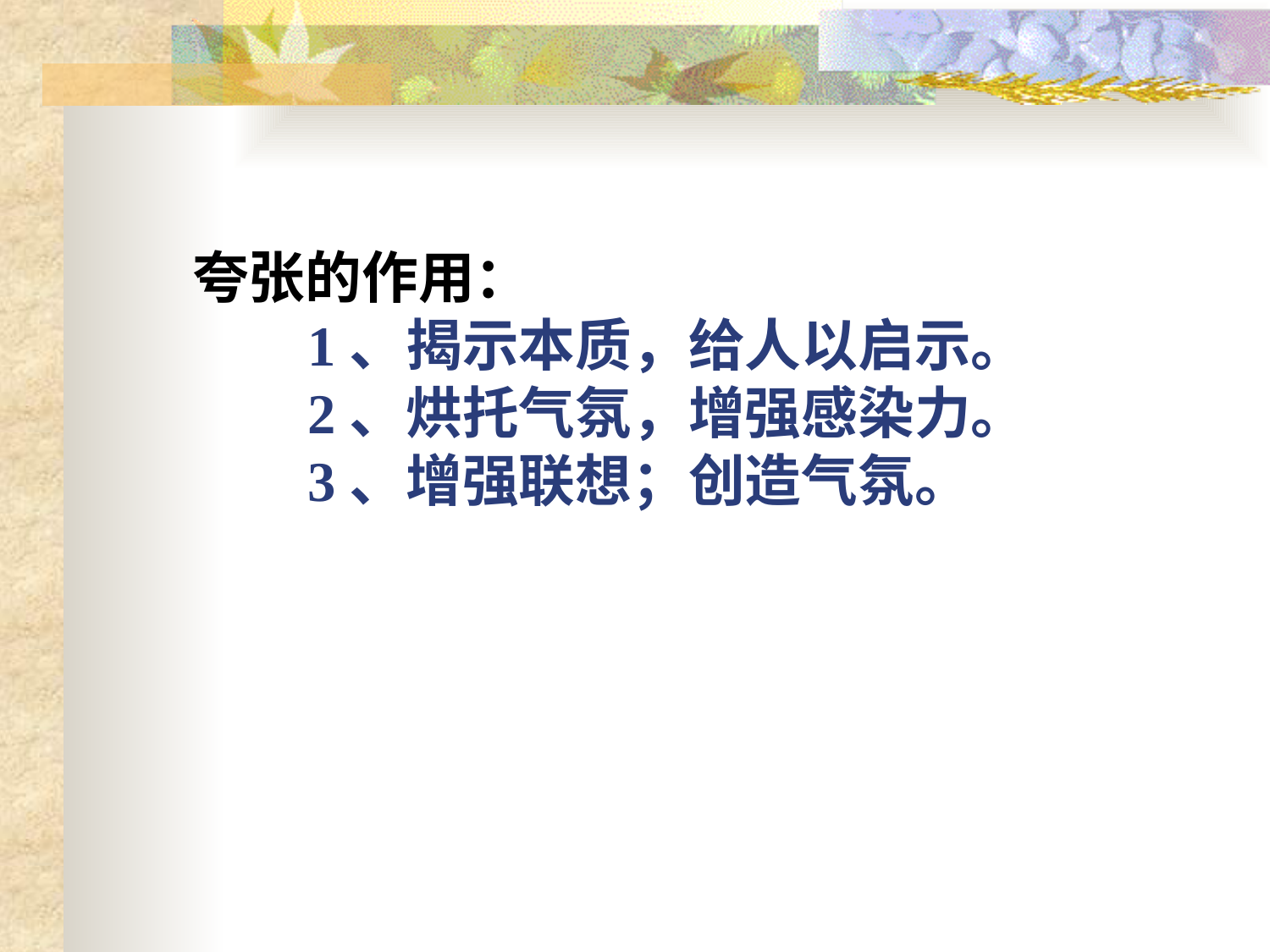

# 夸张的作用：         1、揭示本质，给人以启示。         2、烘托气氛，增强感染力。         3、增强联想；创造气氛。